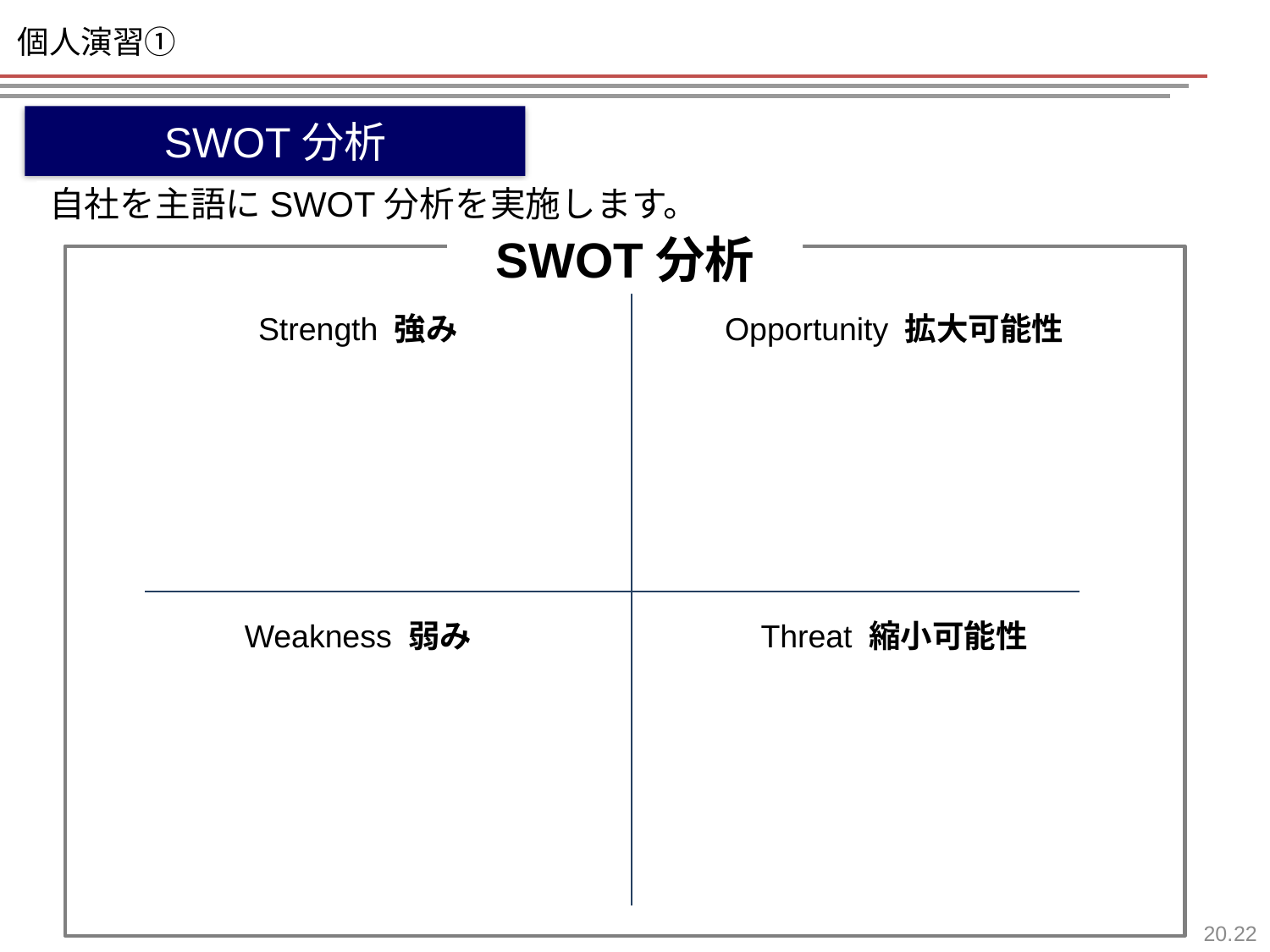

# 個人演習①
SWOT分析
自社を主語にSWOT分析を実施します。
SWOT分析

Strength 強み
Opportunity 拡大可能性
Weakness 弱み
Threat 縮小可能性
22